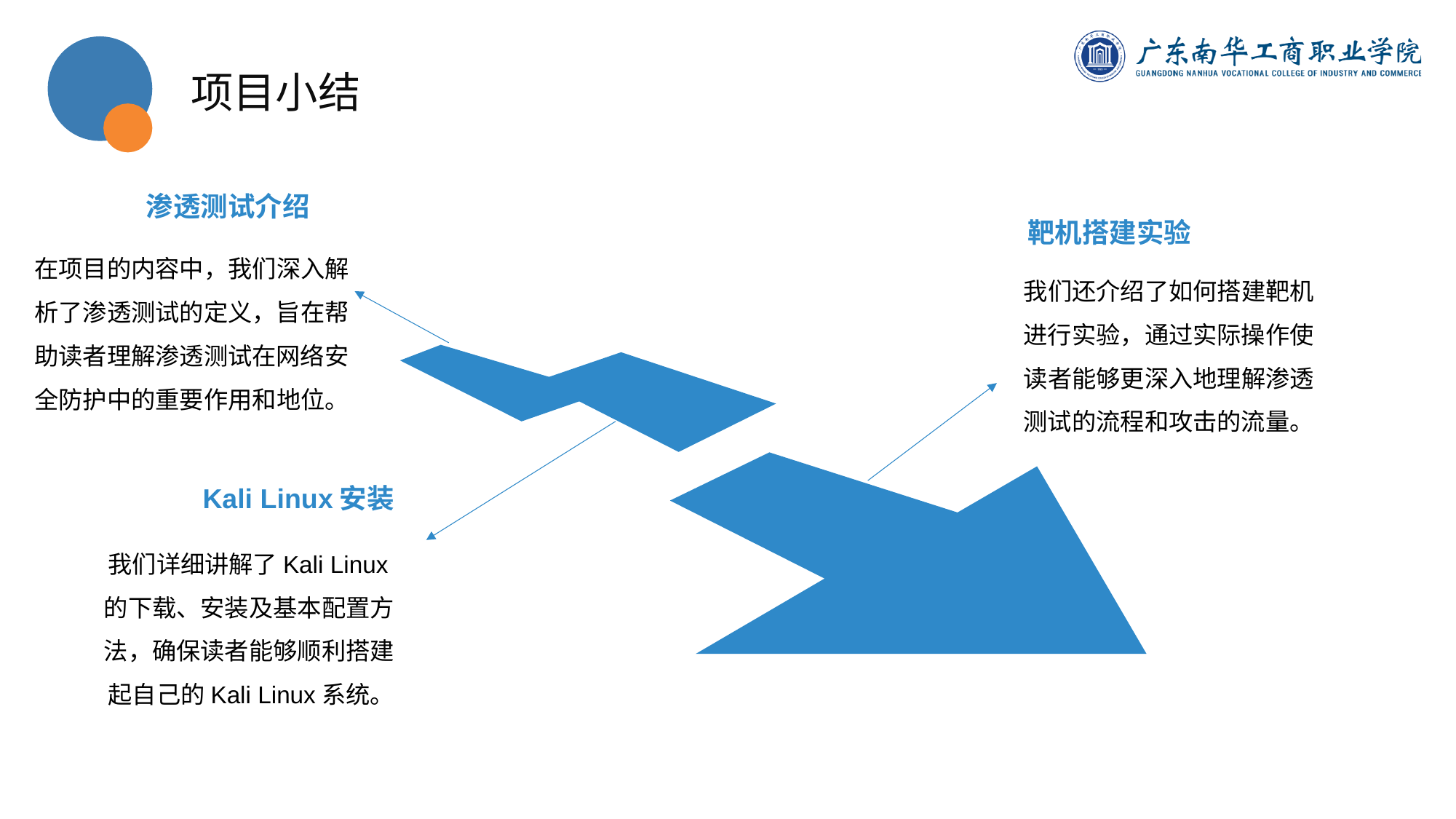

项目小结

渗透测试介绍
靶机搭建实验
在项目的内容中，我们深入解析了渗透测试的定义，旨在帮助读者理解渗透测试在网络安全防护中的重要作用和地位。
我们还介绍了如何搭建靶机进行实验，通过实际操作使读者能够更深入地理解渗透测试的流程和攻击的流量。

Kali Linux安装
我们详细讲解了Kali Linux的下载、安装及基本配置方法，确保读者能够顺利搭建起自己的Kali Linux系统。